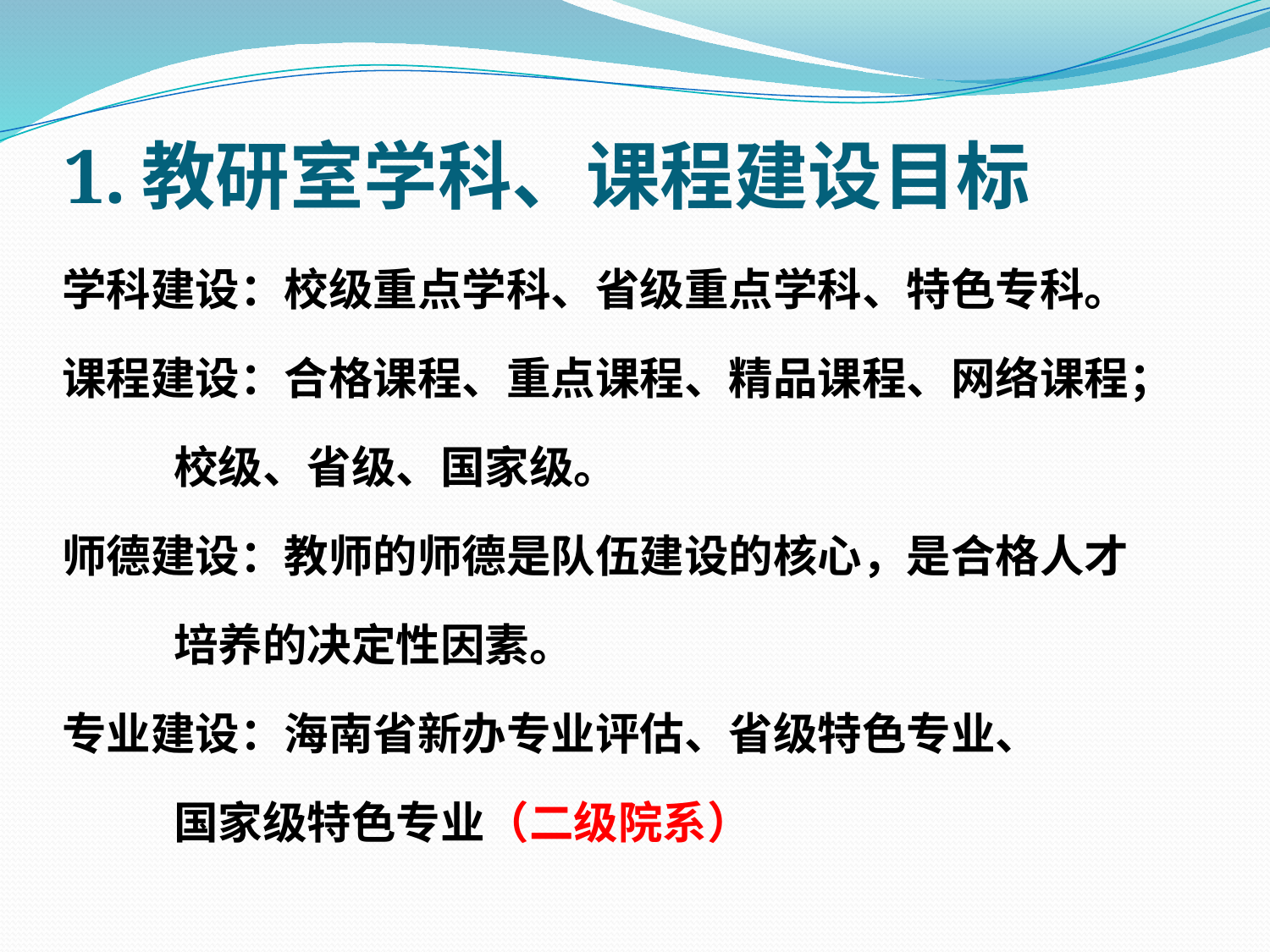

# 1.教研室学科、课程建设目标
学科建设：校级重点学科、省级重点学科、特色专科。
课程建设：合格课程、重点课程、精品课程、网络课程；
          校级、省级、国家级。
师德建设：教师的师德是队伍建设的核心，是合格人才
          培养的决定性因素。
专业建设：海南省新办专业评估、省级特色专业、
          国家级特色专业（二级院系）